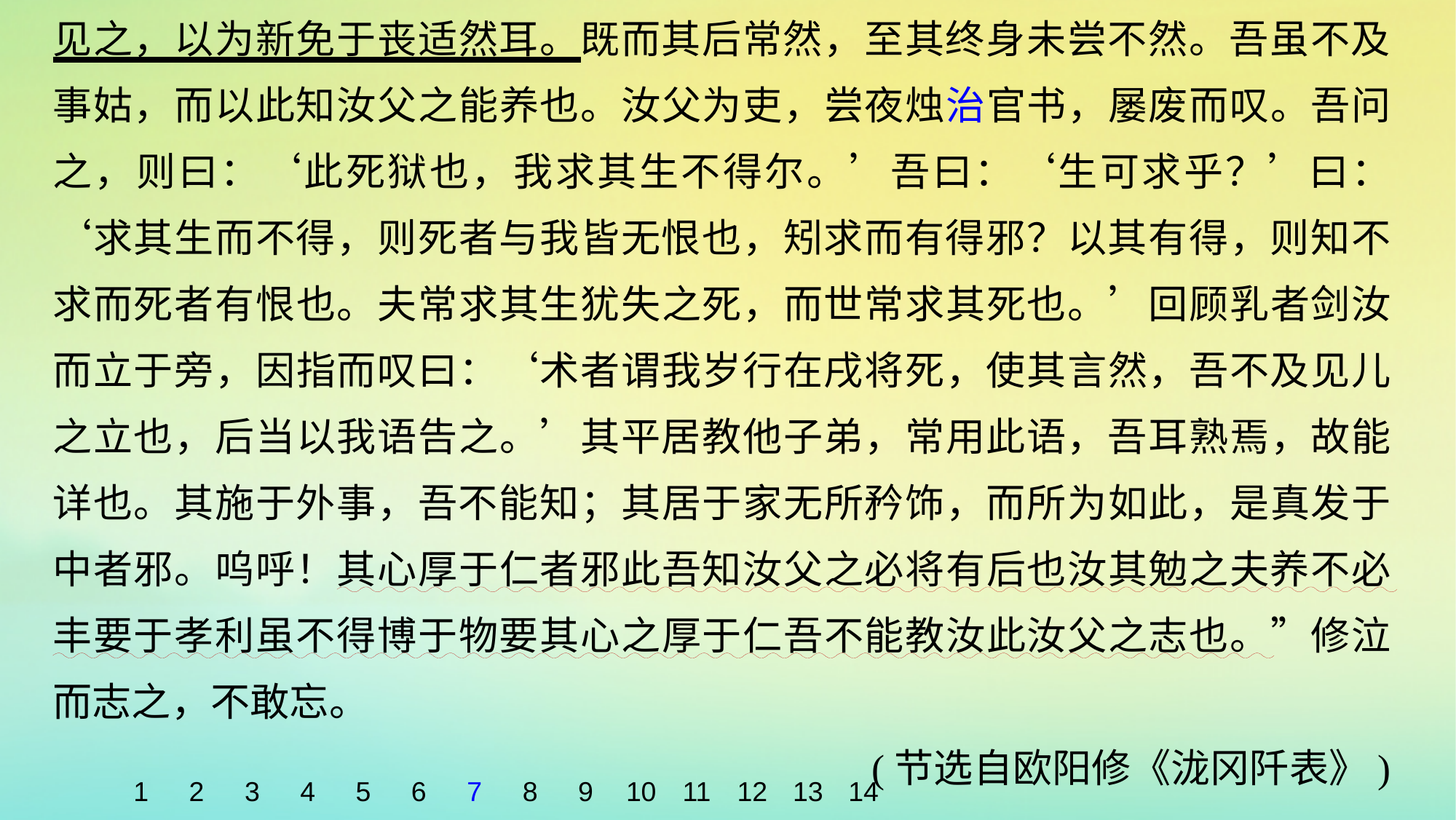

见之，以为新免于丧适然耳。既而其后常然，至其终身未尝不然。吾虽不及事姑，而以此知汝父之能养也。汝父为吏，尝夜烛治官书，屡废而叹。吾问之，则曰：‘此死狱也，我求其生不得尔。’吾曰：‘生可求乎？’曰：‘求其生而不得，则死者与我皆无恨也，矧求而有得邪？以其有得，则知不求而死者有恨也。夫常求其生犹失之死，而世常求其死也。’回顾乳者剑汝而立于旁，因指而叹曰：‘术者谓我岁行在戌将死，使其言然，吾不及见儿之立也，后当以我语告之。’其平居教他子弟，常用此语，吾耳熟焉，故能详也。其施于外事，吾不能知；其居于家无所矜饰，而所为如此，是真发于中者邪。呜呼！其心厚于仁者邪此吾知汝父之必将有后也汝其勉之夫养不必丰要于孝利虽不得博于物要其心之厚于仁吾不能教汝此汝父之志也。”修泣而志之，不敢忘。
(节选自欧阳修《泷冈阡表》)
1
2
3
4
5
6
7
8
9
10
11
12
13
14